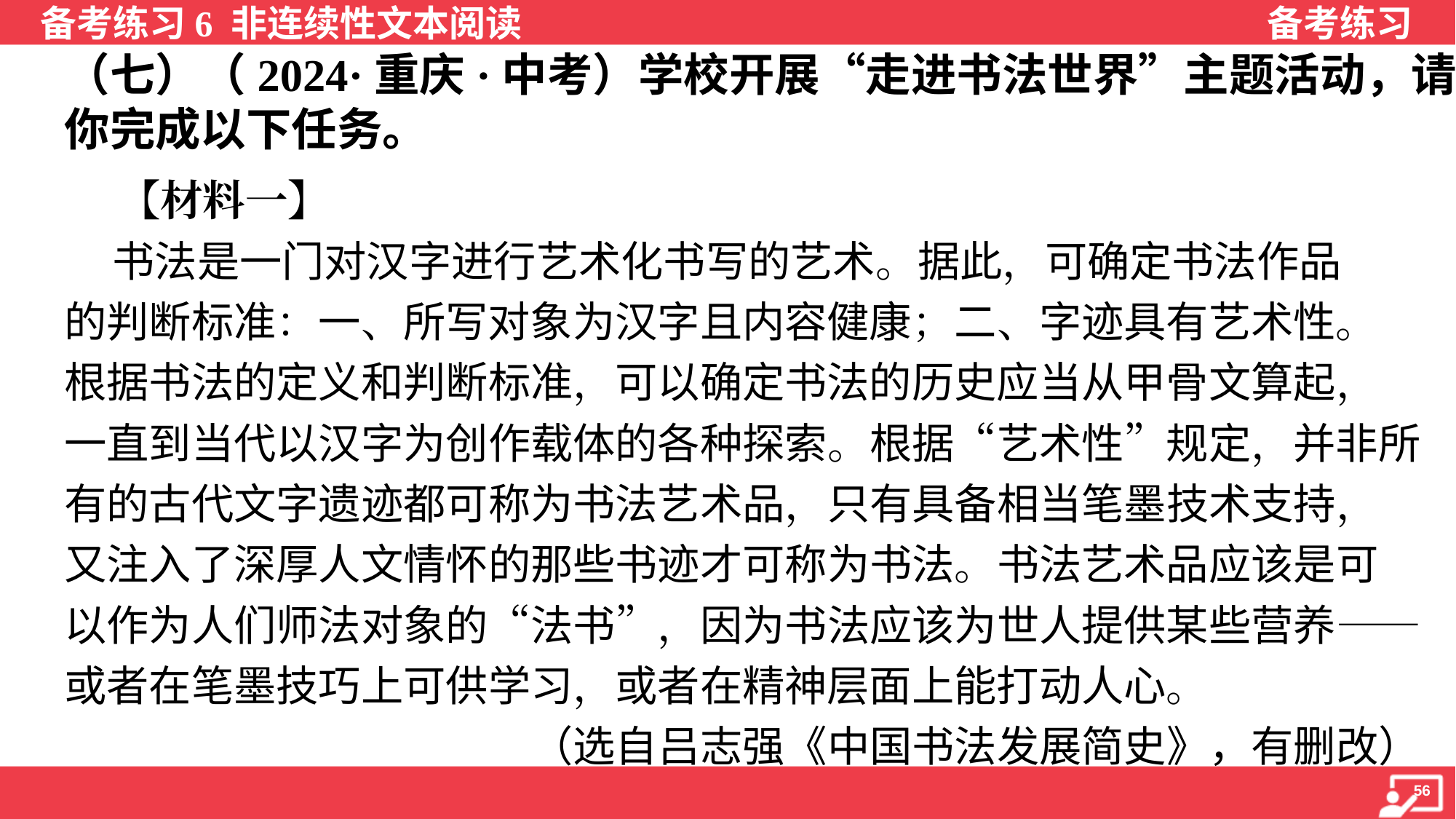

（七）（2024·重庆·中考）学校开展“走进书法世界”主题活动，请
你完成以下任务。
    【材料一】
    书法是一门对汉字进行艺术化书写的艺术。据此，可确定书法作品
的判断标准：一、所写对象为汉字且内容健康；二、字迹具有艺术性。
根据书法的定义和判断标准，可以确定书法的历史应当从甲骨文算起，
一直到当代以汉字为创作载体的各种探索。根据“艺术性”规定，并非所
有的古代文字遗迹都可称为书法艺术品，只有具备相当笔墨技术支持，
又注入了深厚人文情怀的那些书迹才可称为书法。书法艺术品应该是可
以作为人们师法对象的“法书”，因为书法应该为世人提供某些营养——
或者在笔墨技巧上可供学习，或者在精神层面上能打动人心。
（选自吕志强《中国书法发展简史》，有删改）